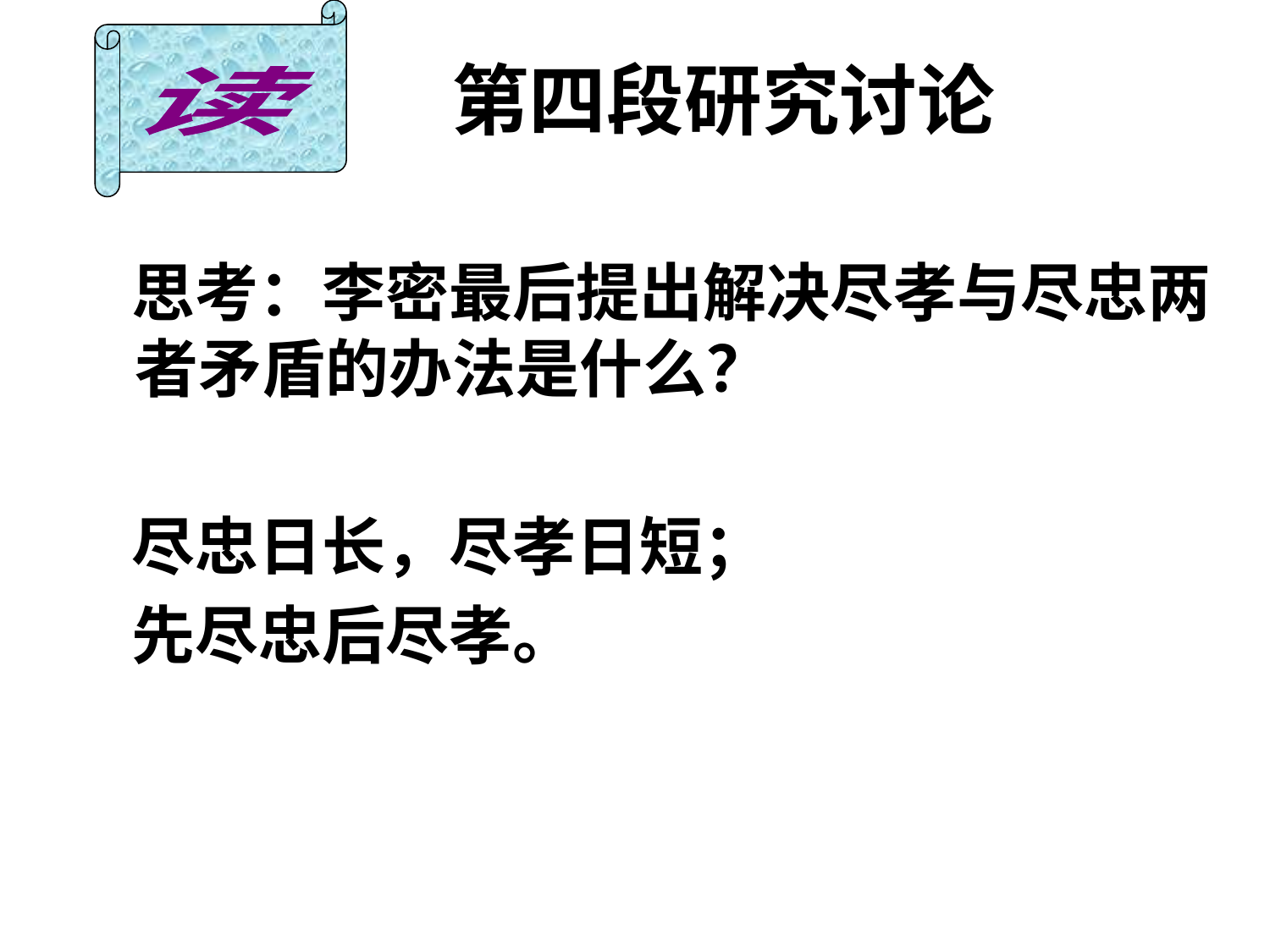

读
# 第四段研究讨论
陈情表       李密
  思考：李密最后提出解决尽孝与尽忠两者矛盾的办法是什么？

  尽忠日长，尽孝日短；
  先尽忠后尽孝。